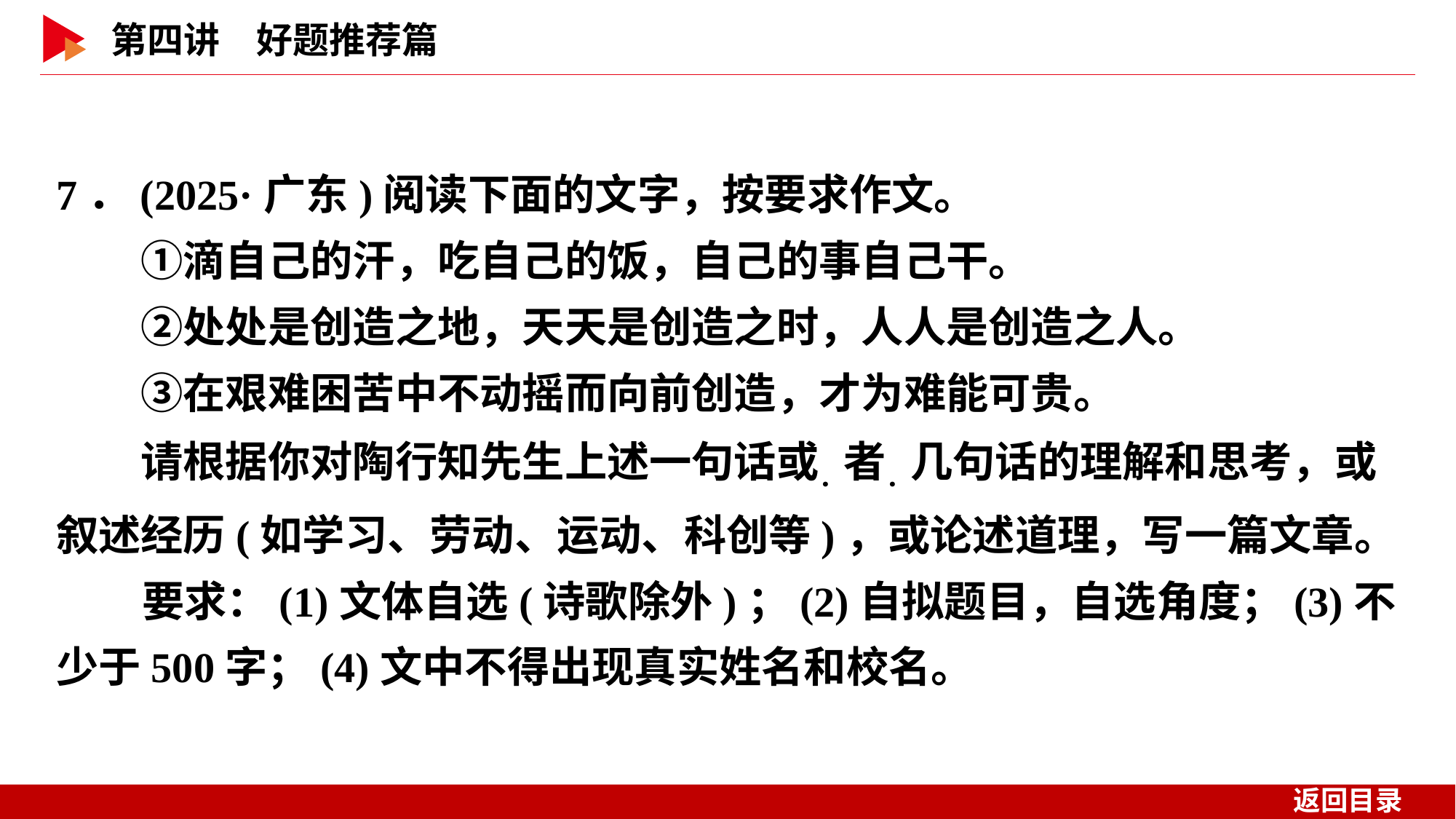

7．(2025·广东)阅读下面的文字，按要求作文。
　　①滴自己的汗，吃自己的饭，自己的事自己干。
　　②处处是创造之地，天天是创造之时，人人是创造之人。
　　③在艰难困苦中不动摇而向前创造，才为难能可贵。
　　请根据你对陶行知先生上述一句话或．者．几句话的理解和思考，或叙述经历(如学习、劳动、运动、科创等)，或论述道理，写一篇文章。
要求：(1)文体自选(诗歌除外)；(2)自拟题目，自选角度；(3)不少于500字；(4)文中不得出现真实姓名和校名。